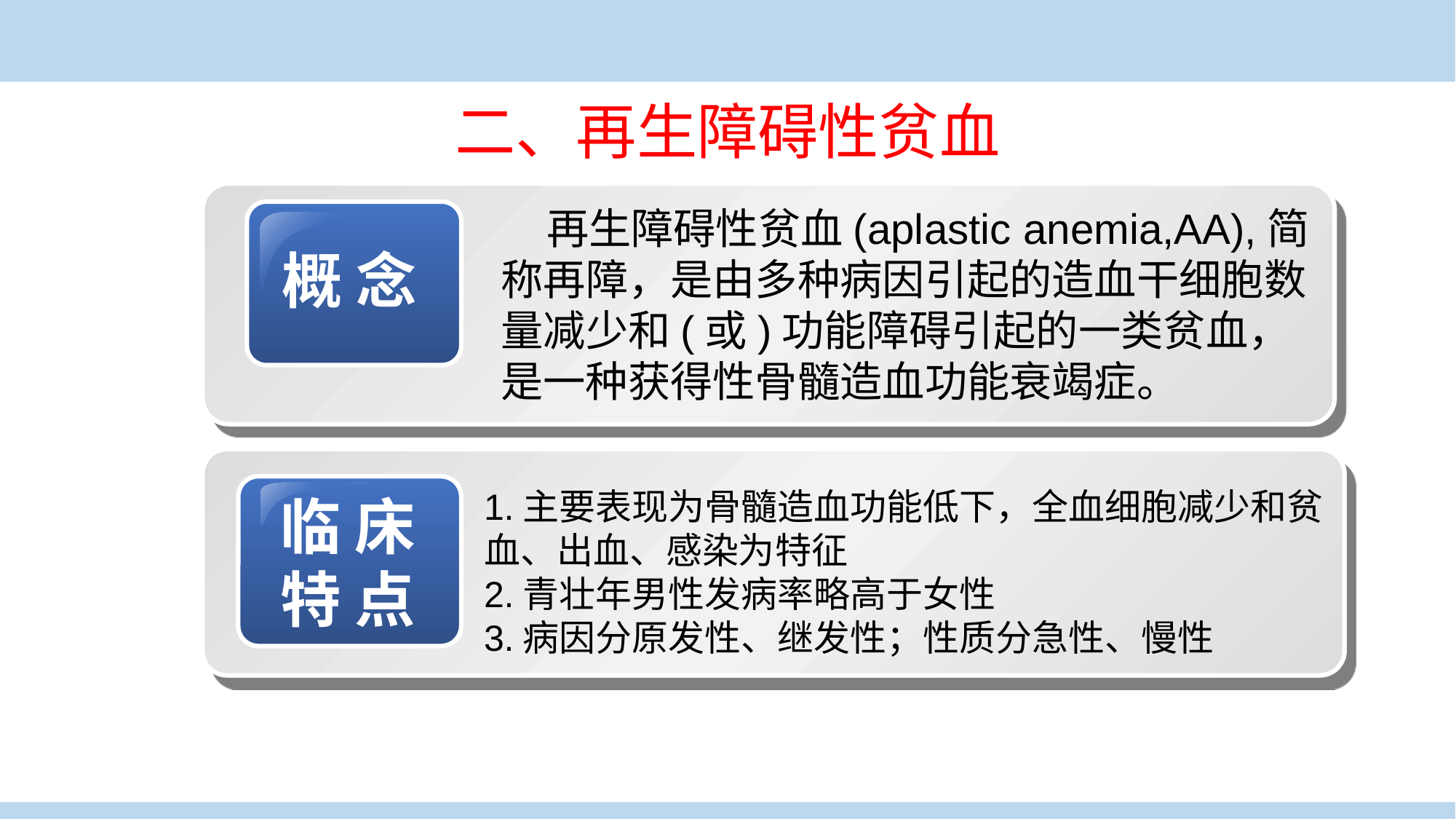

二、再生障碍性贫血

    再生障碍性贫血(aplastic anemia,AA),简称再障，是由多种病因引起的造血干细胞数量减少和(或)功能障碍引起的一类贫血，是一种获得性骨髓造血功能衰竭症。

概 念

1.主要表现为骨髓造血功能低下，全血细胞减少和贫血、出血、感染为特征
2.青壮年男性发病率略高于女性
3.病因分原发性、继发性；性质分急性、慢性

临 床
特 点